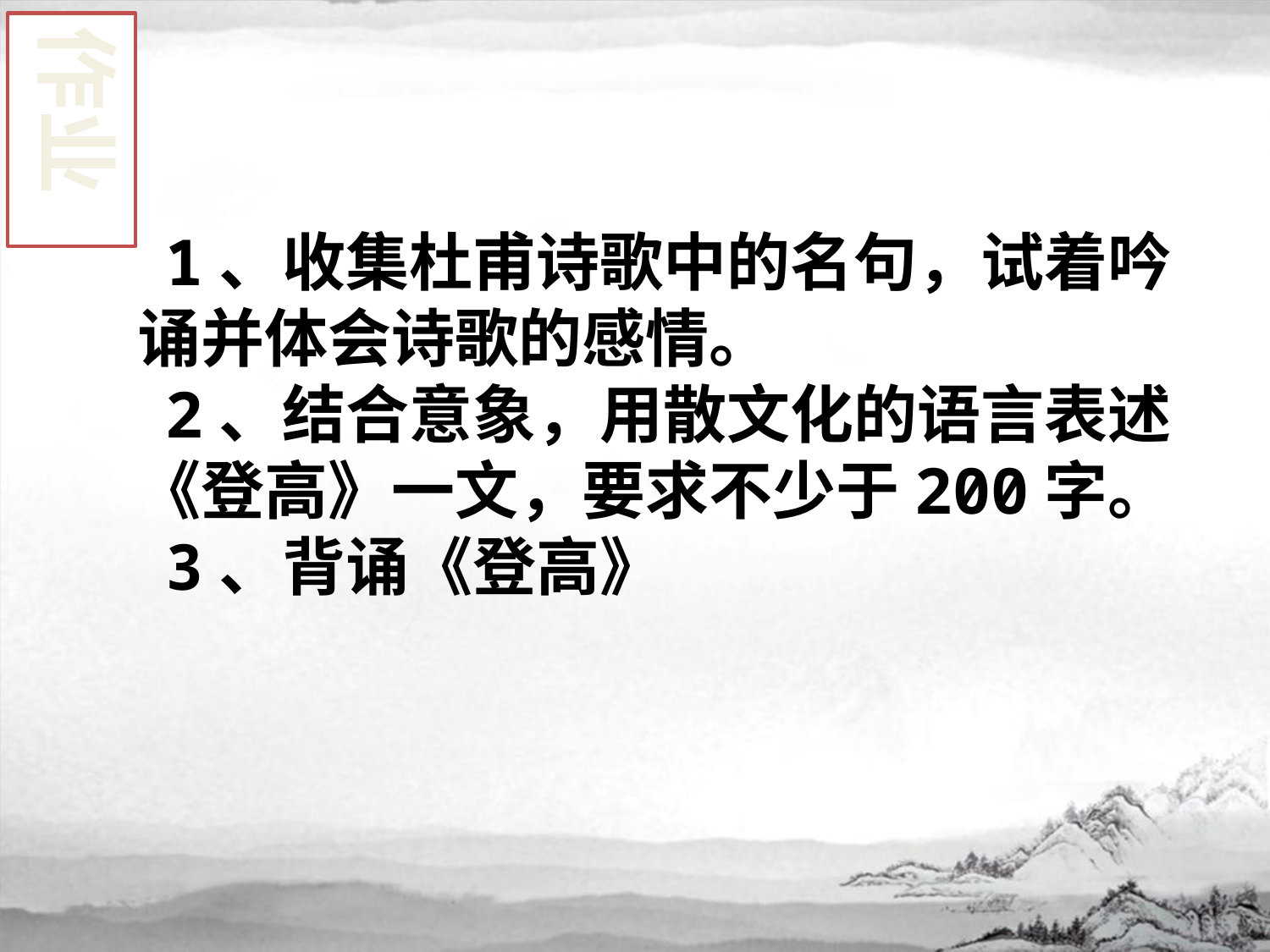

作业
1、收集杜甫诗歌中的名句，试着吟诵并体会诗歌的感情。
2、结合意象，用散文化的语言表述《登高》一文，要求不少于200字。
3、背诵《登高》